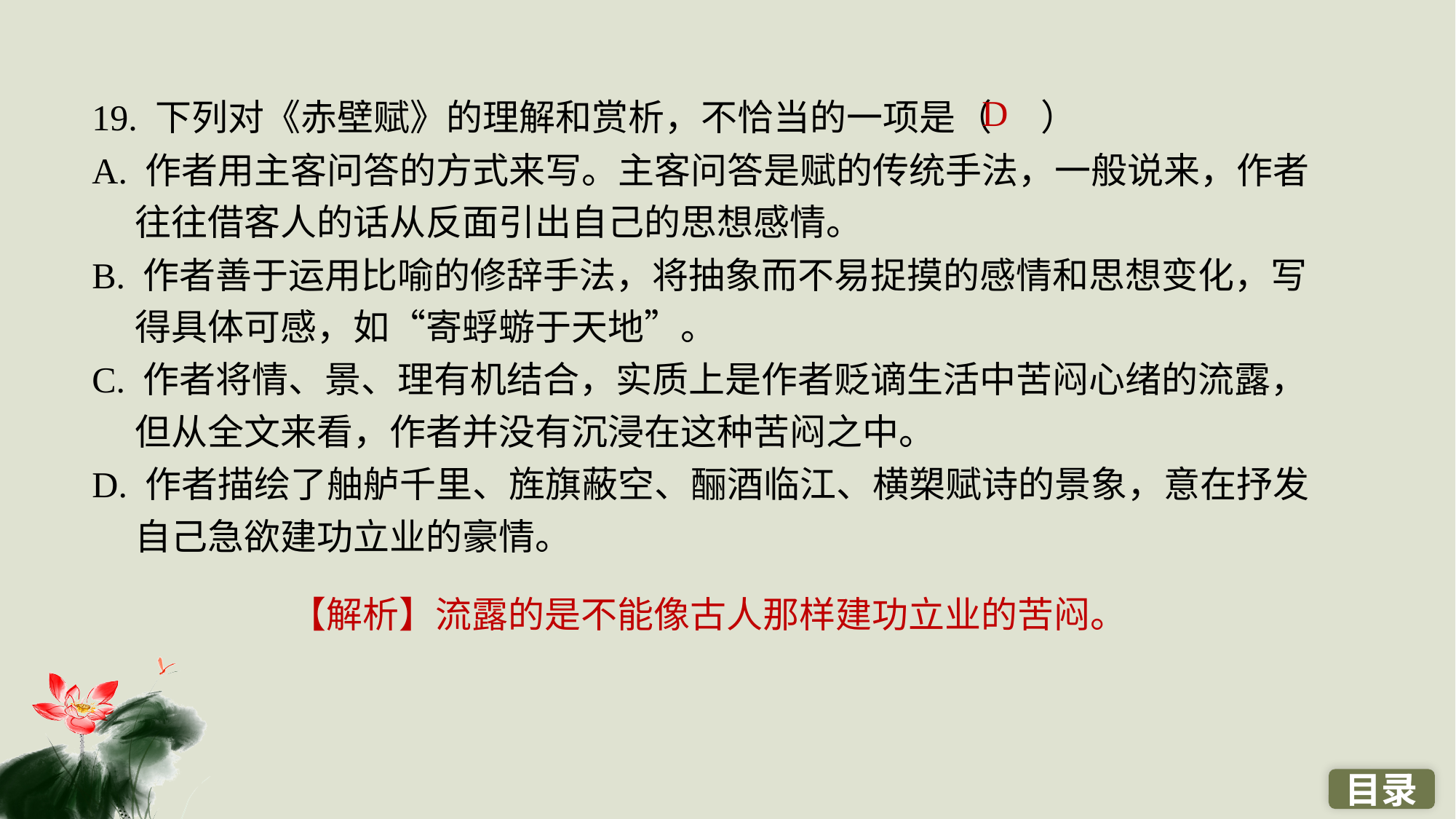

19. 下列对《赤壁赋》的理解和赏析，不恰当的一项是（      ）
A. 作者用主客问答的方式来写。主客问答是赋的传统手法，一般说来，作者往往借客人的话从反面引出自己的思想感情。
B. 作者善于运用比喻的修辞手法，将抽象而不易捉摸的感情和思想变化，写得具体可感，如“寄蜉蝣于天地”。
C. 作者将情、景、理有机结合，实质上是作者贬谪生活中苦闷心绪的流露，但从全文来看，作者并没有沉浸在这种苦闷之中。
D. 作者描绘了舳舻千里、旌旗蔽空、酾酒临江、横槊赋诗的景象，意在抒发自己急欲建功立业的豪情。
D
【解析】流露的是不能像古人那样建功立业的苦闷。